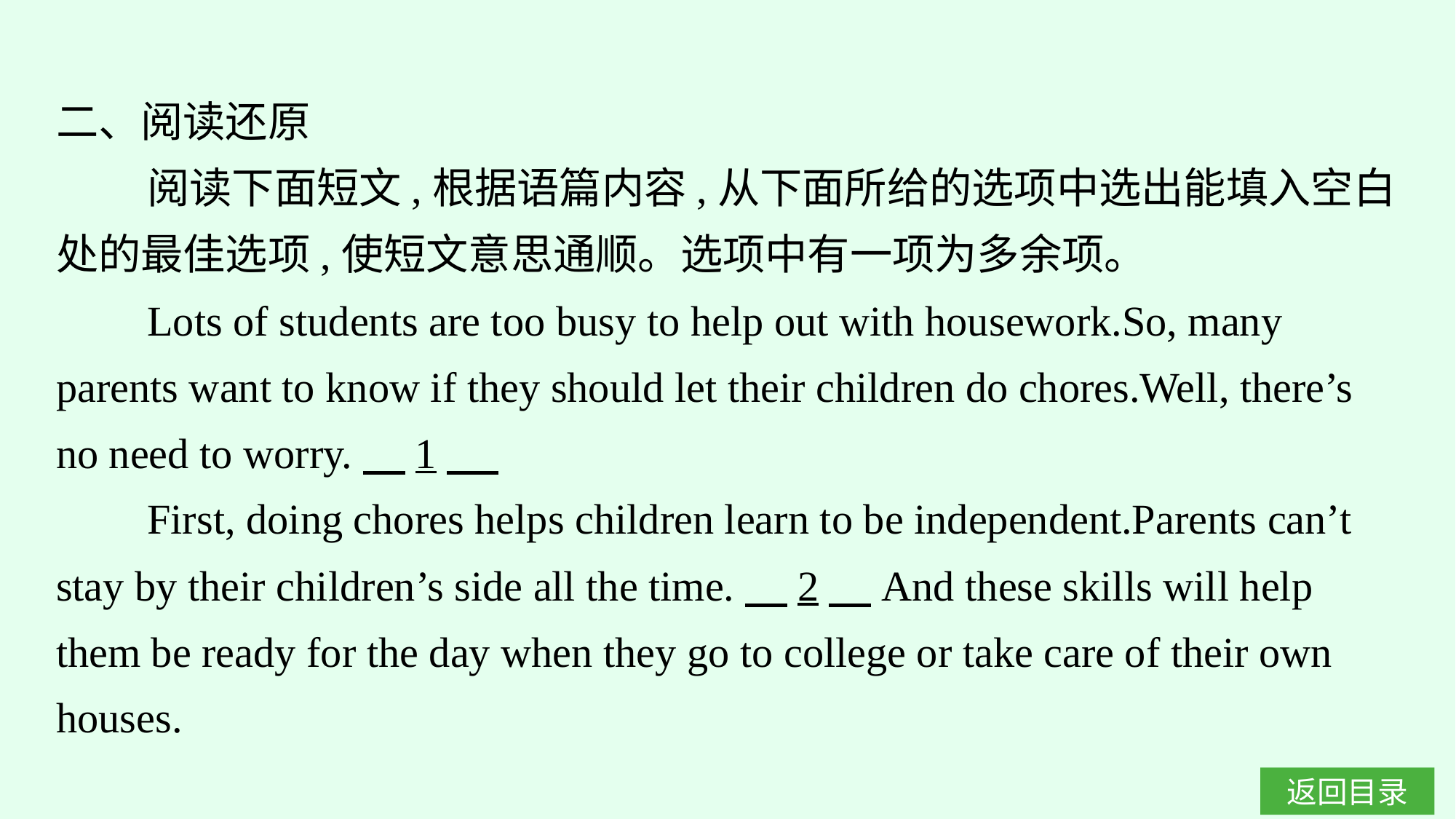

二、阅读还原
阅读下面短文,根据语篇内容,从下面所给的选项中选出能填入空白处的最佳选项,使短文意思通顺。选项中有一项为多余项。
Lots of students are too busy to help out with housework.So, many parents want to know if they should let their children do chores.Well, there’s no need to worry.　1
First, doing chores helps children learn to be independent.Parents can’t stay by their children’s side all the time.　2　And these skills will help them be ready for the day when they go to college or take care of their own houses.